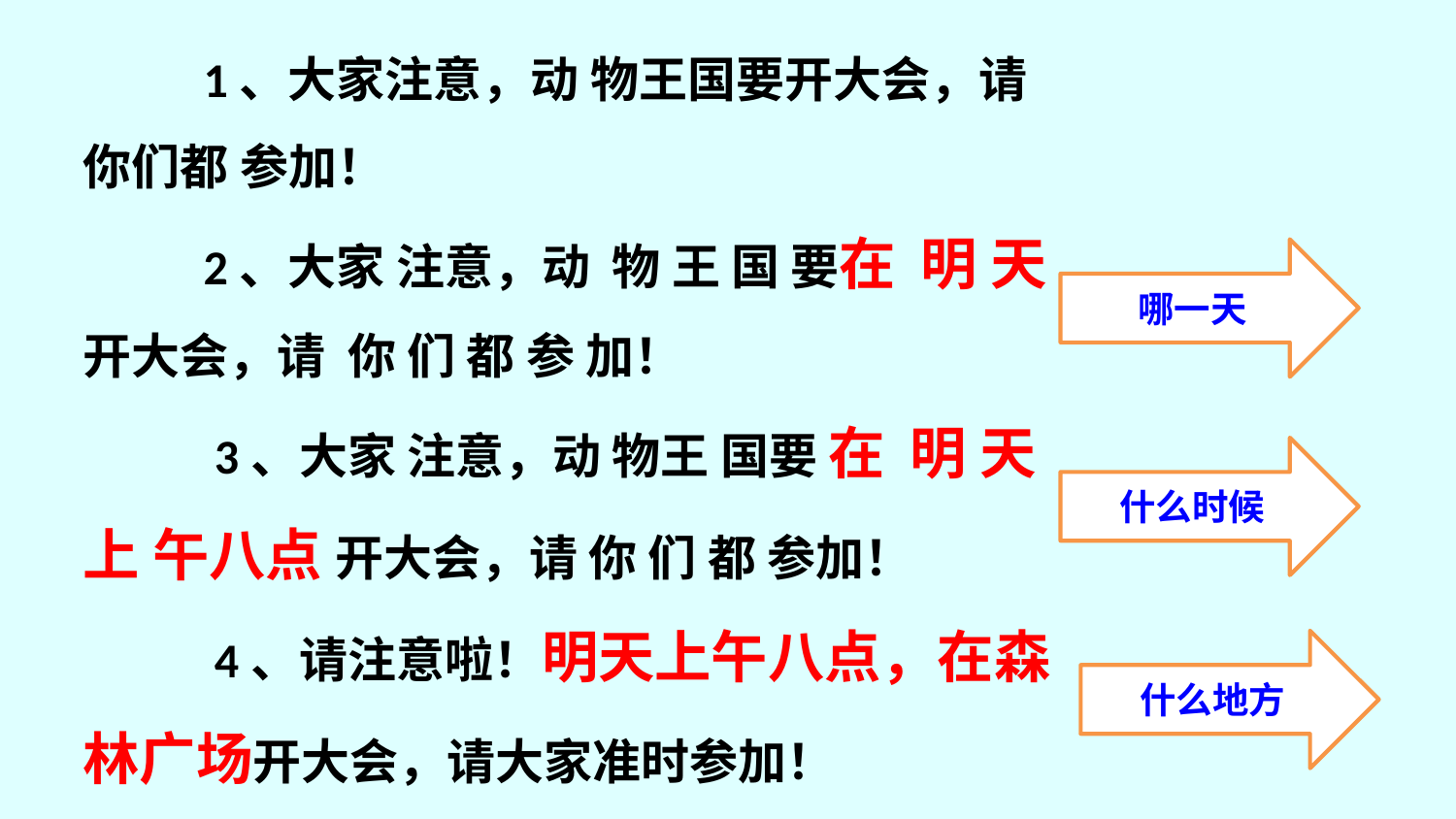

1、大家注意，动 物王国要开大会，请  你们都 参加！
           2、大家 注意，动  物 王 国 要在  明 天  开大会，请  你 们 都 参 加！
            3、大家 注意，动 物王 国要 在  明 天   上 午八点 开大会，请 你 们 都 参加！
            4、请注意啦！明天上午八点，在森林广场开大会，请大家准时参加！
哪一天
什么时候
什么地方